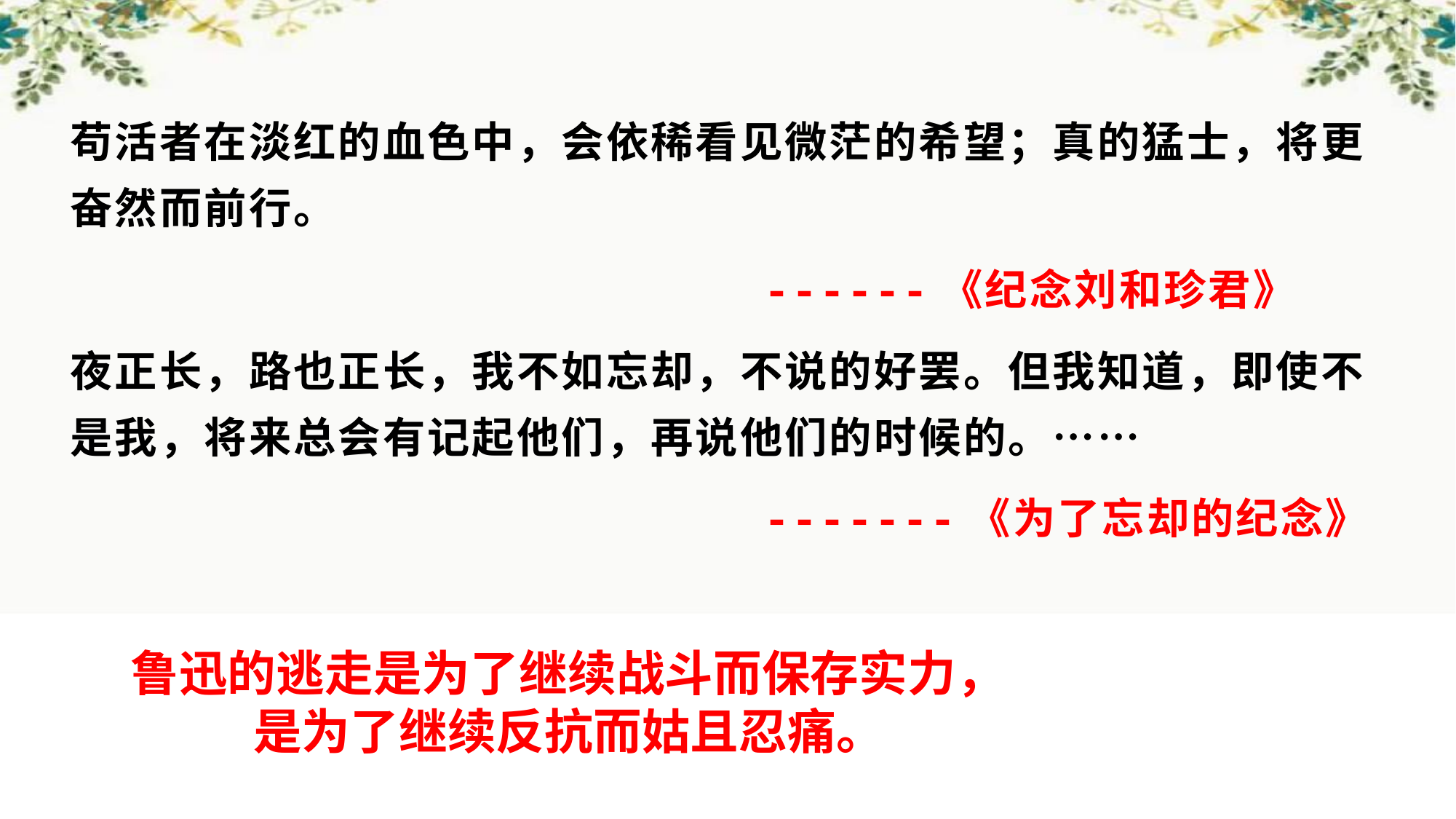

#
苟活者在淡红的血色中，会依稀看见微茫的希望；真的猛士，将更奋然而前行。
                         ------《纪念刘和珍君》
夜正长，路也正长，我不如忘却，不说的好罢。但我知道，即使不是我，将来总会有记起他们，再说他们的时候的。……
                         -------《为了忘却的纪念》
鲁迅的逃走是为了继续战斗而保存实力，
          是为了继续反抗而姑且忍痛。